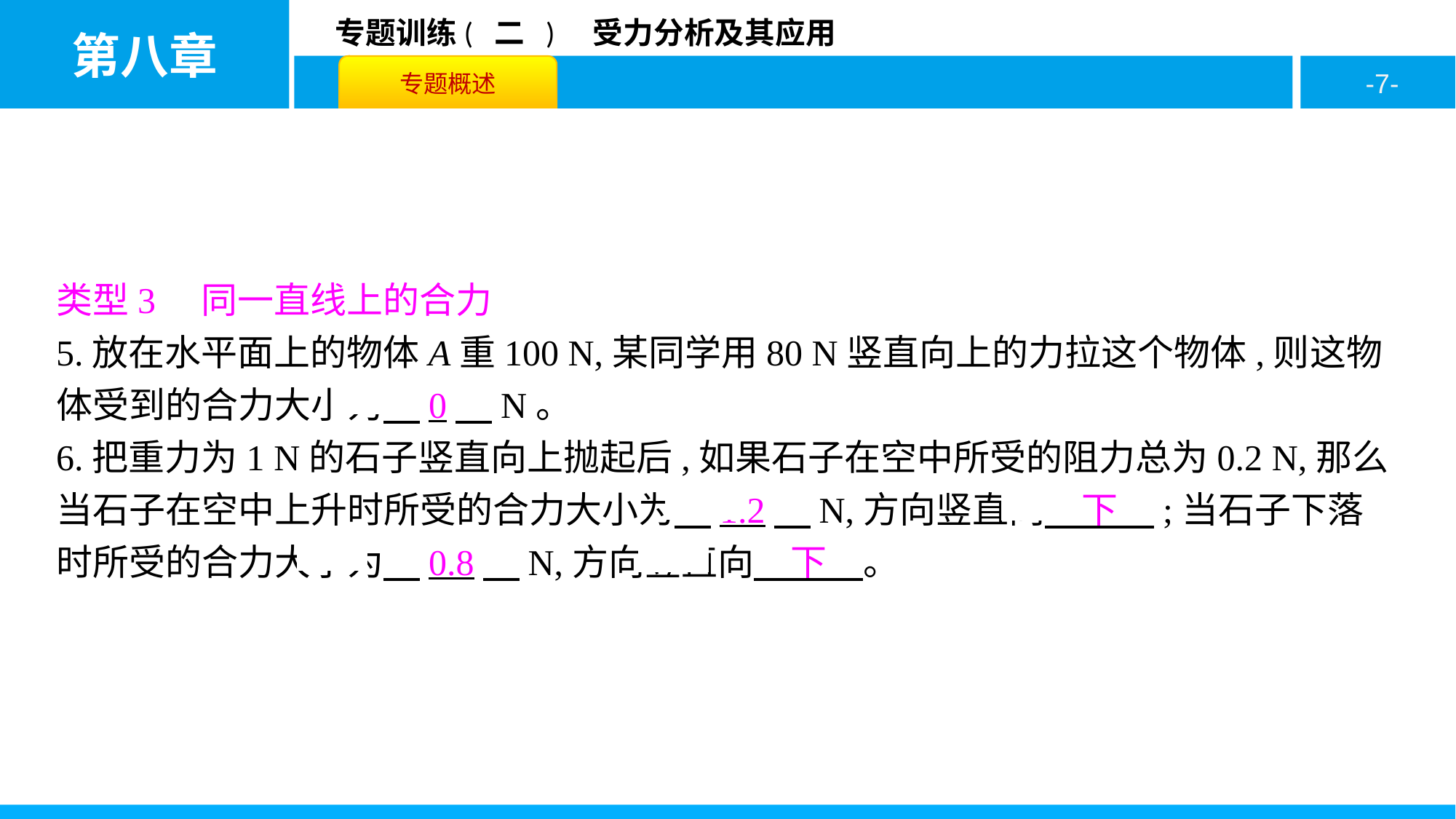

类型3　同一直线上的合力
5.放在水平面上的物体A重100 N,某同学用80 N竖直向上的力拉这个物体,则这物体受到的合力大小为　0　N。
6.把重力为1 N的石子竖直向上抛起后,如果石子在空中所受的阻力总为0.2 N,那么当石子在空中上升时所受的合力大小为　1.2　N,方向竖直向　下　;当石子下落时所受的合力大小为　0.8　N,方向竖直向　下　。